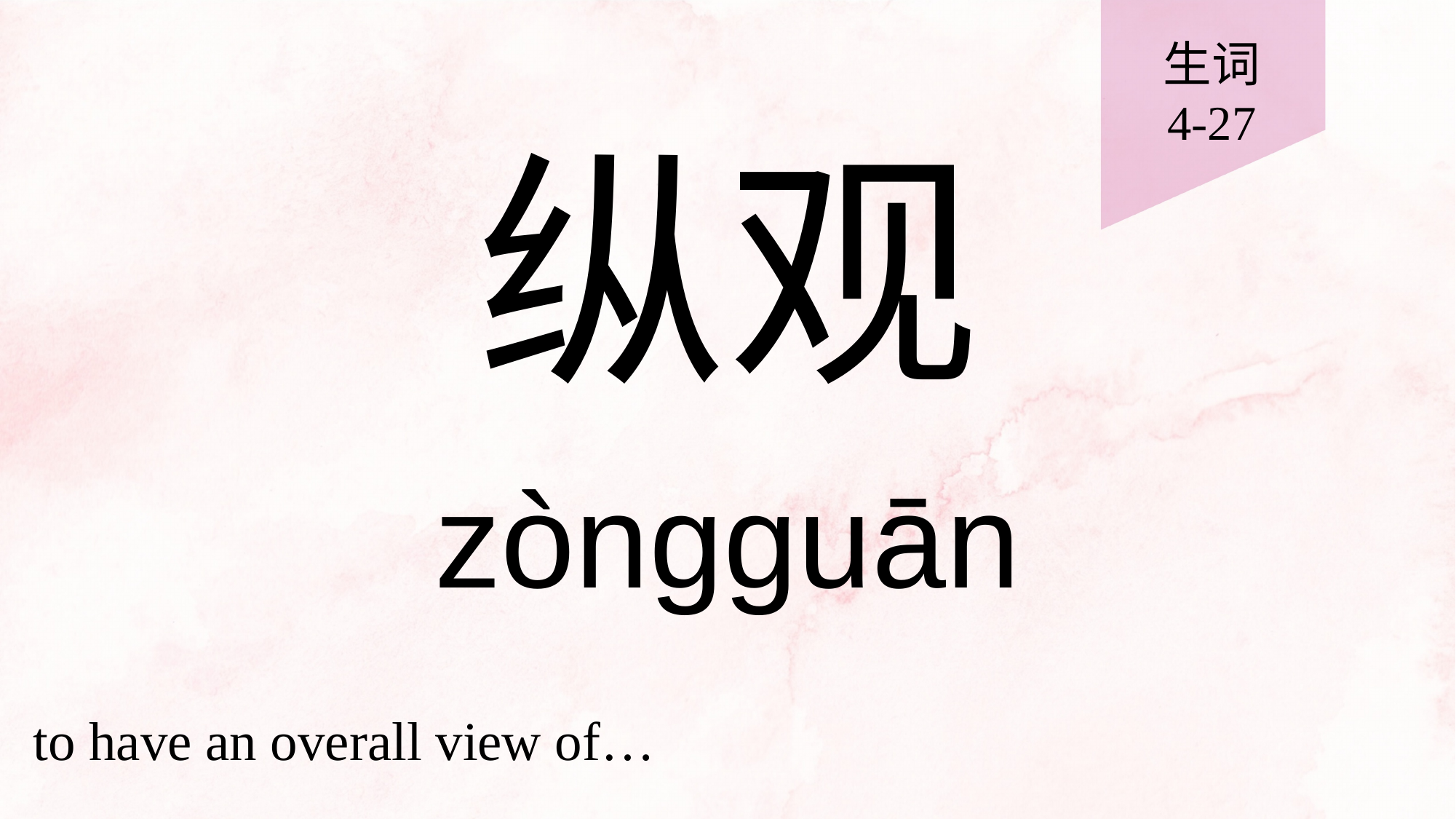

生词
4-27
# 纵观
zòngguān
to have an overall view of…